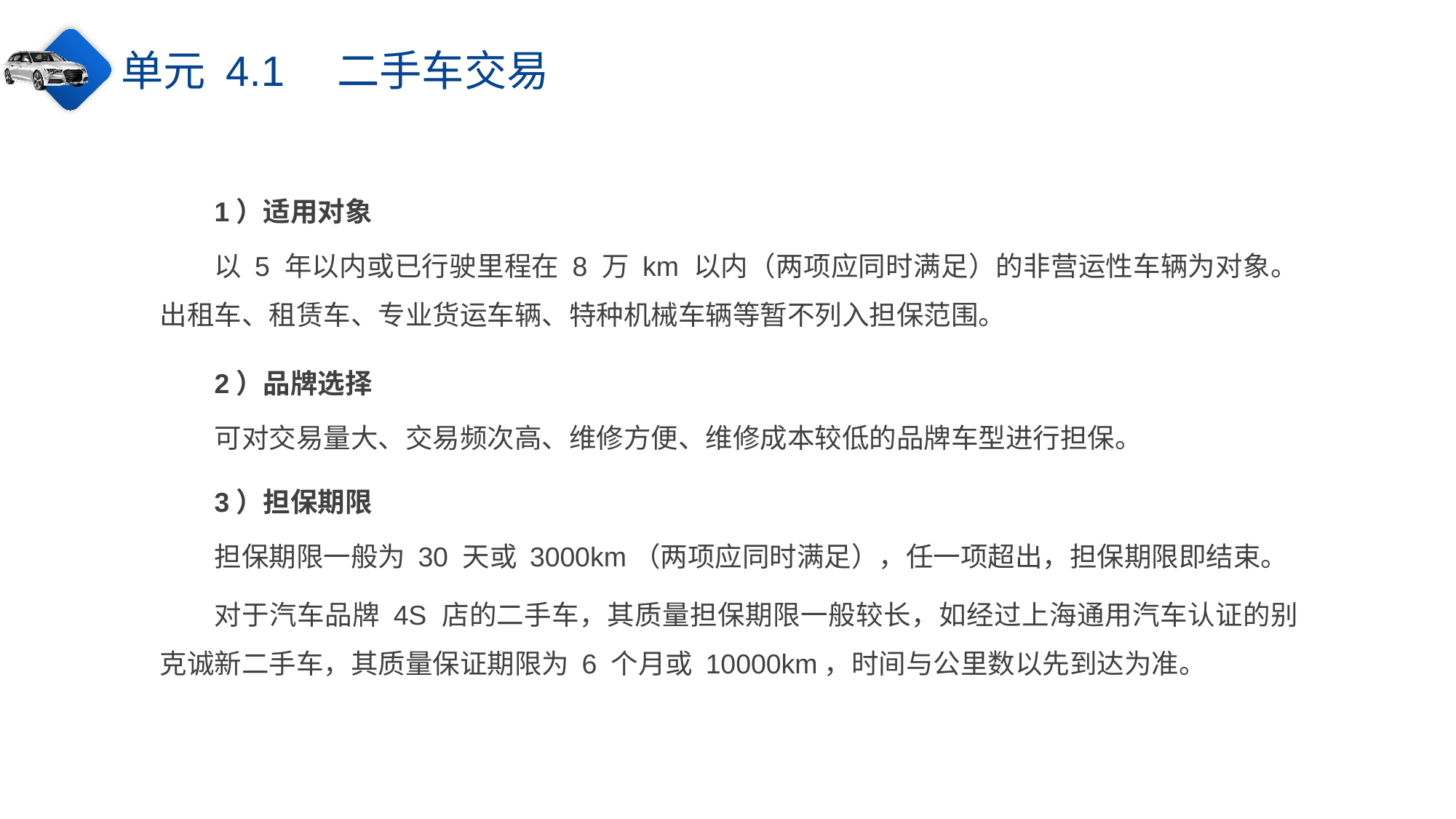

单元 4.1　二手车交易
1）适用对象
以 5 年以内或已行驶里程在 8 万 km 以内（两项应同时满足）的非营运性车辆为对象。出租车、租赁车、专业货运车辆、特种机械车辆等暂不列入担保范围。
2）品牌选择
可对交易量大、交易频次高、维修方便、维修成本较低的品牌车型进行担保。
3）担保期限
担保期限一般为 30 天或 3000km（两项应同时满足），任一项超出，担保期限即结束。
对于汽车品牌 4S 店的二手车，其质量担保期限一般较长，如经过上海通用汽车认证的别克诚新二手车，其质量保证期限为 6 个月或 10000km，时间与公里数以先到达为准。